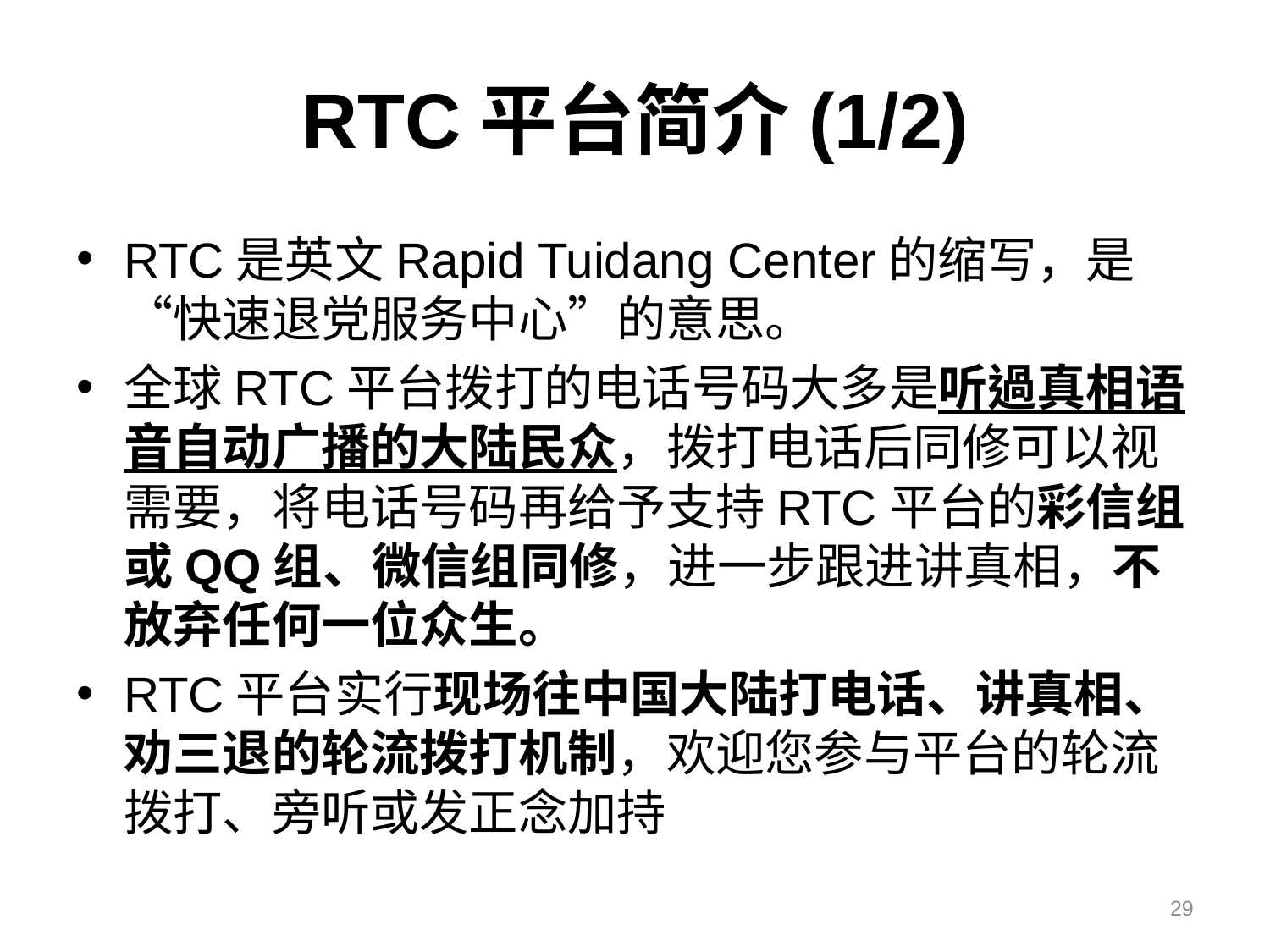

# RTC平台简介(1/2)
RTC是英文Rapid Tuidang Center的缩写，是“快速退党服务中心”的意思。
全球RTC平台拨打的电话号码大多是听過真相语音自动广播的大陆民众，拨打电话后同修可以视需要，将电话号码再给予支持RTC平台的彩信组或QQ组、微信组同修，进一步跟进讲真相，不放弃任何一位众生。
RTC平台实行现场往中国大陆打电话、讲真相、劝三退的轮流拨打机制，欢迎您参与平台的轮流拨打、旁听或发正念加持
29